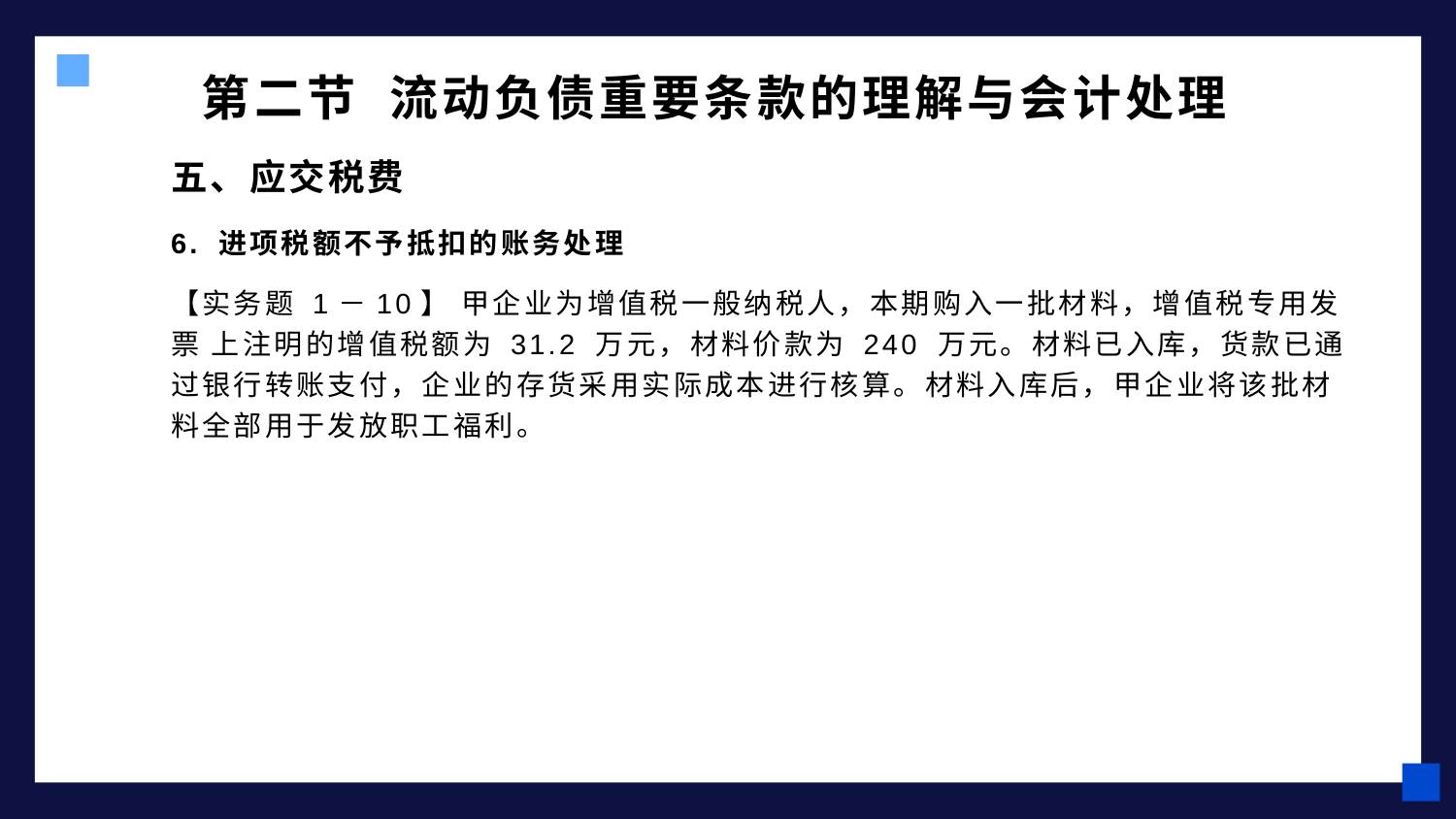

# 第二节  流动负债重要条款的理解与会计处理
五、应交税费
6. 进项税额不予抵扣的账务处理
【实务题 1－10】 甲企业为增值税一般纳税人，本期购入一批材料，增值税专用发票 上注明的增值税额为 31.2 万元，材料价款为 240 万元。材料已入库，货款已通过银行转账支付，企业的存货采用实际成本进行核算。材料入库后，甲企业将该批材料全部用于发放职工福利。